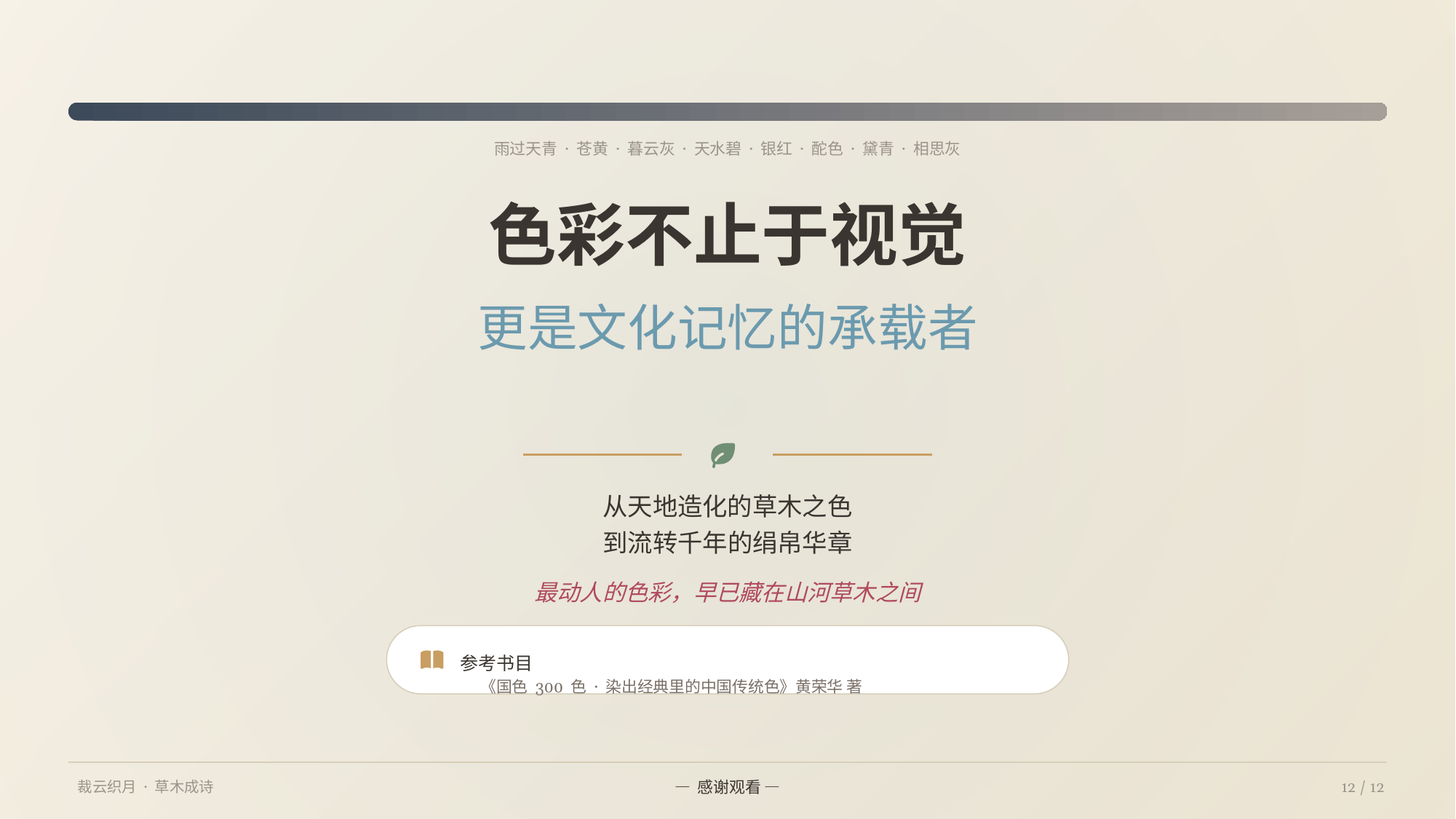

雨过天青 · 苍黄 · 暮云灰 · 天水碧 · 银红 · 酡色 · 黛青 · 相思灰
色彩不止于视觉
更是文化记忆的承载者

从天地造化的草木之色
到流转千年的绢帛华章
最动人的色彩，早已藏在山河草木之间

参考书目
《国色 300 色 · 染出经典里的中国传统色》黄荣华 著

— 感谢观看 —
裁云织月 · 草木成诗
12 / 12